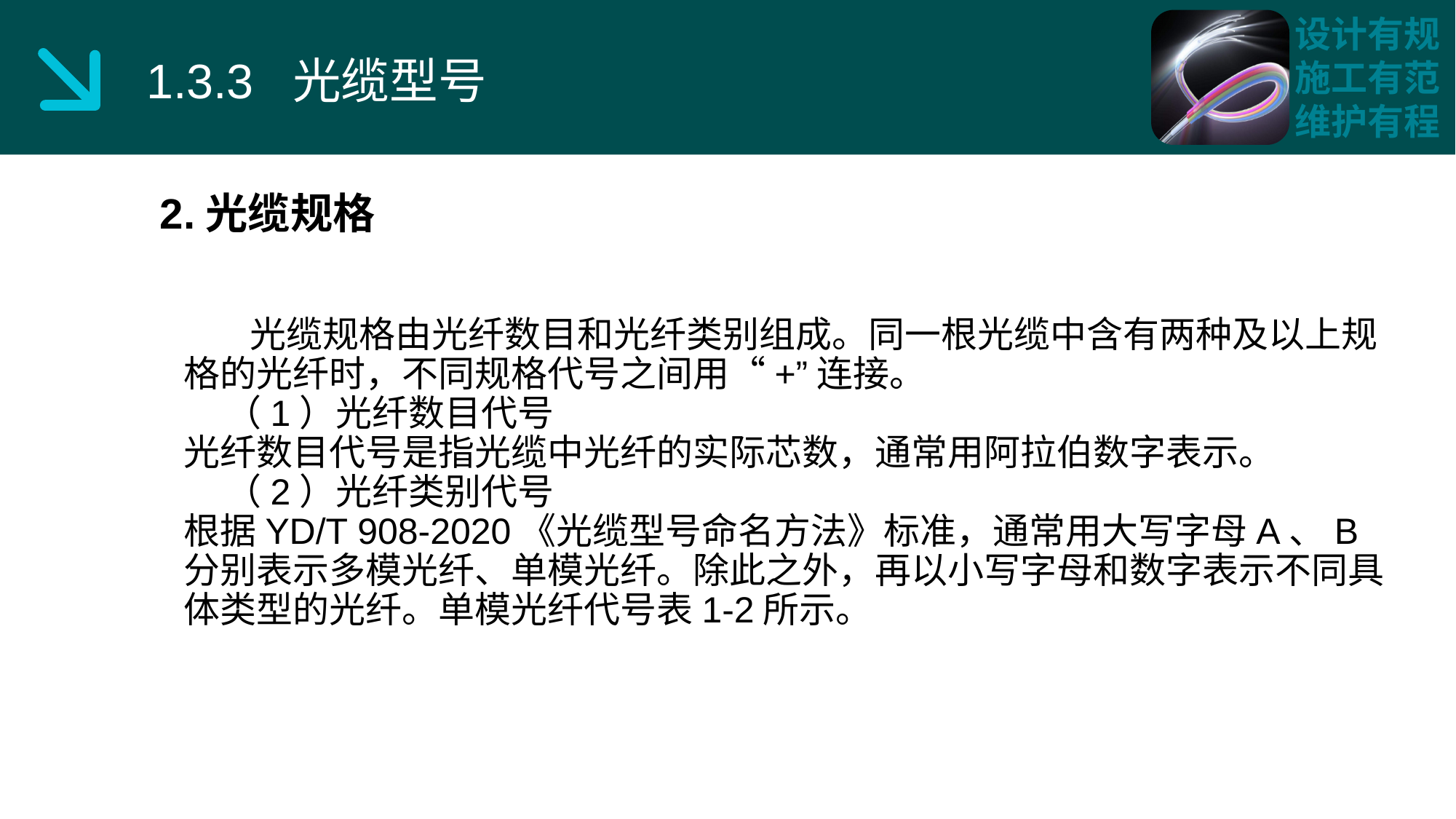

1.3.3  光缆型号

2.光缆规格
       光缆规格由光纤数目和光纤类别组成。同一根光缆中含有两种及以上规格的光纤时，不同规格代号之间用“+”连接。
    （1）光纤数目代号
光纤数目代号是指光缆中光纤的实际芯数，通常用阿拉伯数字表示。
    （2）光纤类别代号
根据YD/T 908-2020《光缆型号命名方法》标准，通常用大写字母A、B分别表示多模光纤、单模光纤。除此之外，再以小写字母和数字表示不同具体类型的光纤。单模光纤代号表1-2所示。